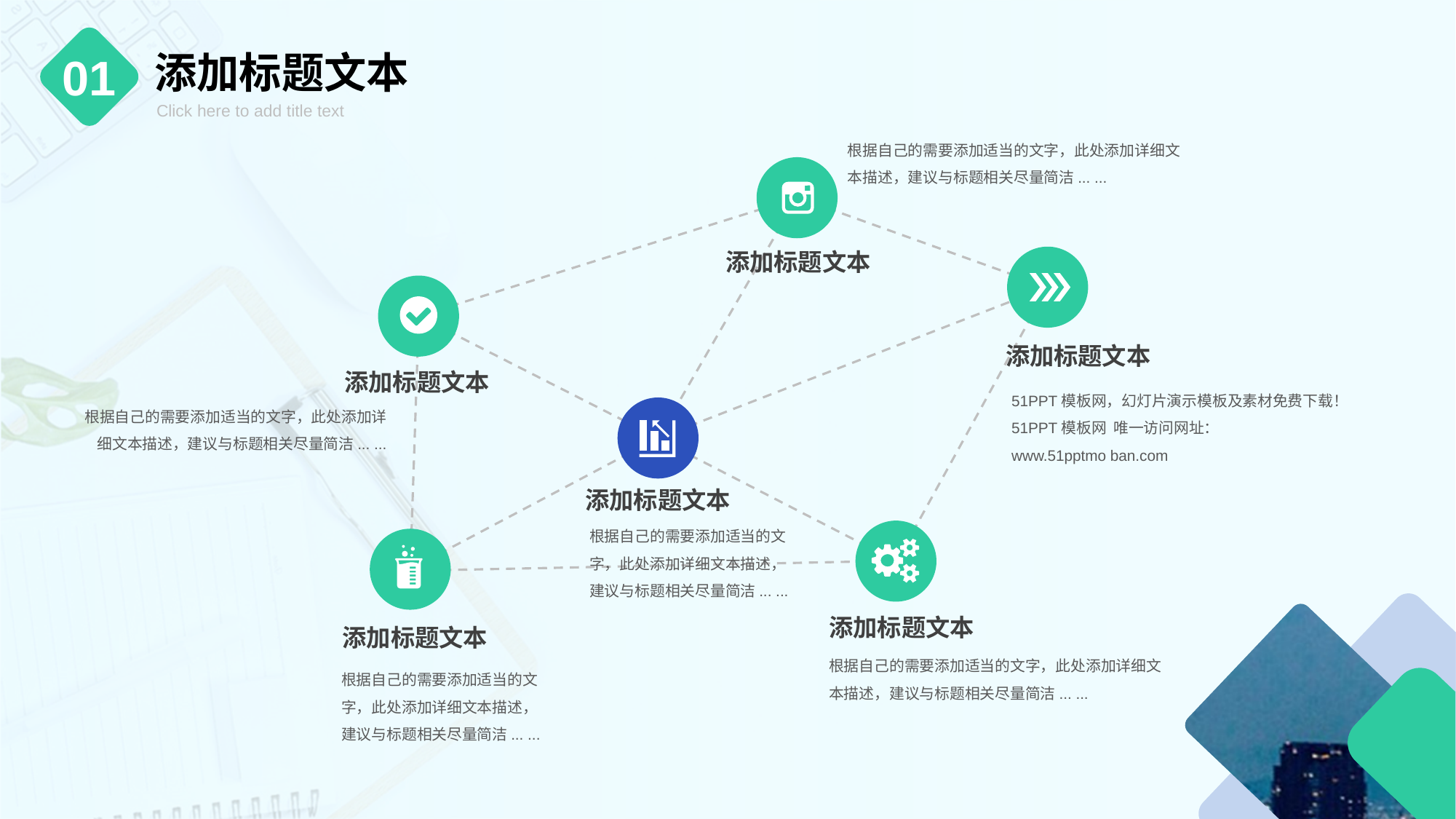

添加标题文本
01
Click here to add title text
根据自己的需要添加适当的文字，此处添加详细文本描述，建议与标题相关尽量简洁... ...

添加标题文本

添加标题文本
添加标题文本

添加标题文本

添加标题文本
添加标题文本

51PPT模板网，幻灯片演示模板及素材免费下载！
51PPT模板网  唯一访问网址：
www.51pptmo ban.com
根据自己的需要添加适当的文字，此处添加详细文本描述，建议与标题相关尽量简洁... ...

根据自己的需要添加适当的文字，此处添加详细文本描述，建议与标题相关尽量简洁... ...

根据自己的需要添加适当的文字，此处添加详细文本描述，建议与标题相关尽量简洁... ...
根据自己的需要添加适当的文字，此处添加详细文本描述，建议与标题相关尽量简洁... ...